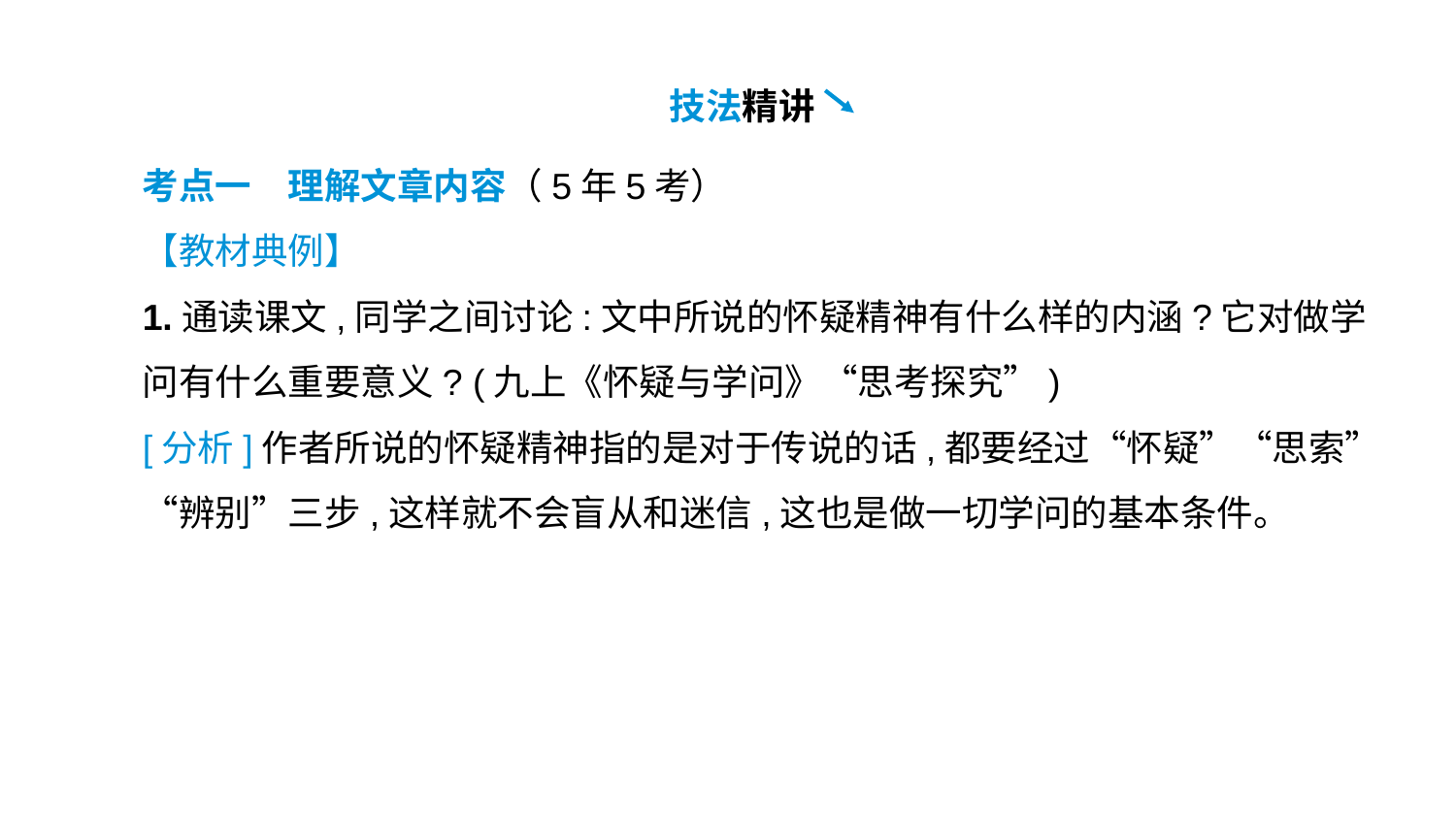

技法精讲
考点一　理解文章内容（5年5考）
【教材典例】
1.通读课文,同学之间讨论:文中所说的怀疑精神有什么样的内涵?它对做学问有什么重要意义? (九上《怀疑与学问》“思考探究”)
[分析]作者所说的怀疑精神指的是对于传说的话,都要经过“怀疑”“思索” “辨别”三步,这样就不会盲从和迷信,这也是做一切学问的基本条件。